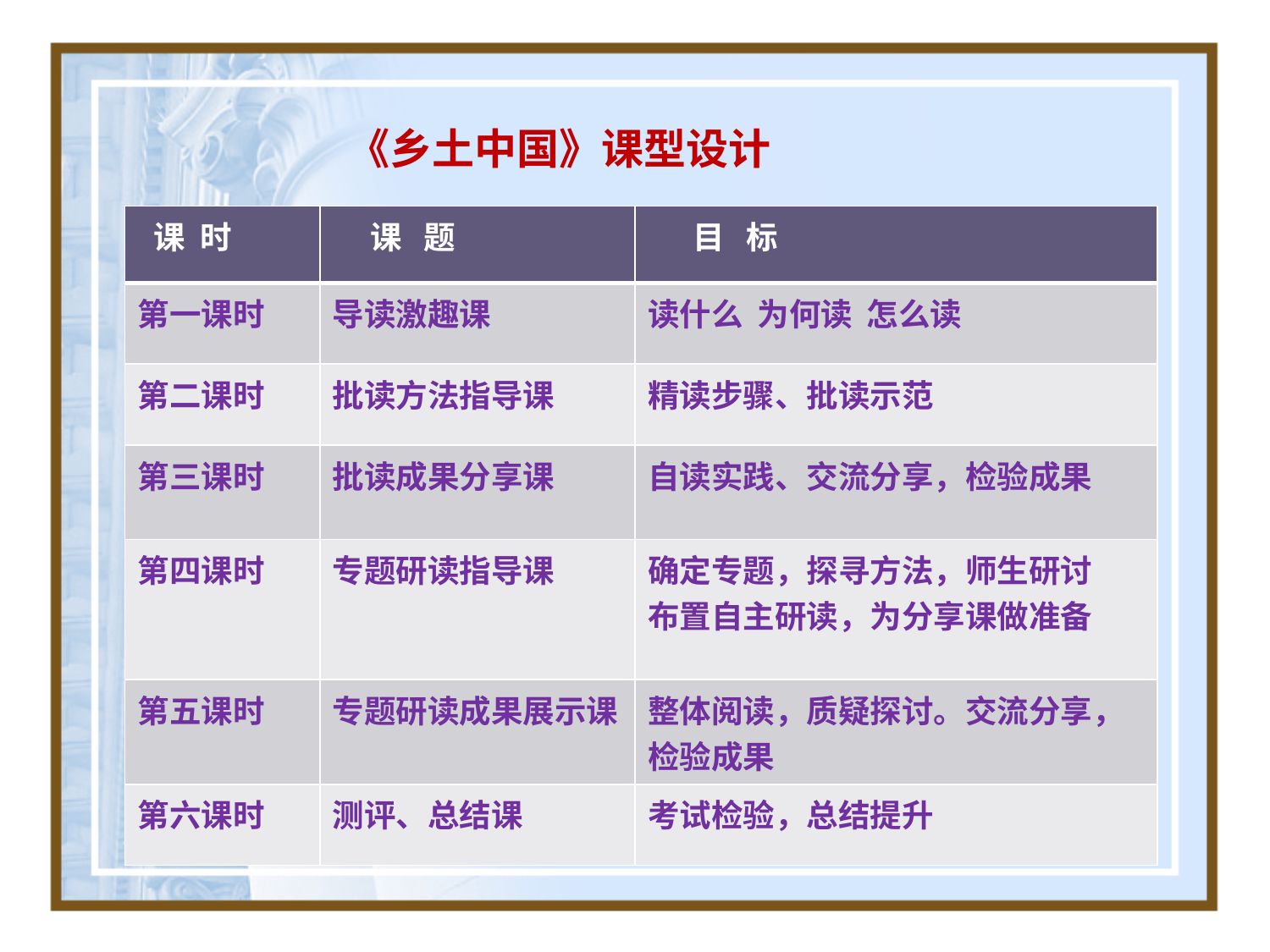

《乡土中国》课型设计
| 课 时 | 课 题 | 目 标 |
| --- | --- | --- |
| 第一课时 | 导读激趣课 | 读什么 为何读 怎么读 |
| 第二课时 | 批读方法指导课 | 精读步骤、批读示范 |
| 第三课时 | 批读成果分享课 | 自读实践、交流分享，检验成果 |
| 第四课时 | 专题研读指导课 | 确定专题，探寻方法，师生研讨 布置自主研读，为分享课做准备 |
| 第五课时 | 专题研读成果展示课 | 整体阅读，质疑探讨。交流分享，检验成果 |
| 第六课时 | 测评、总结课 | 考试检验，总结提升 |